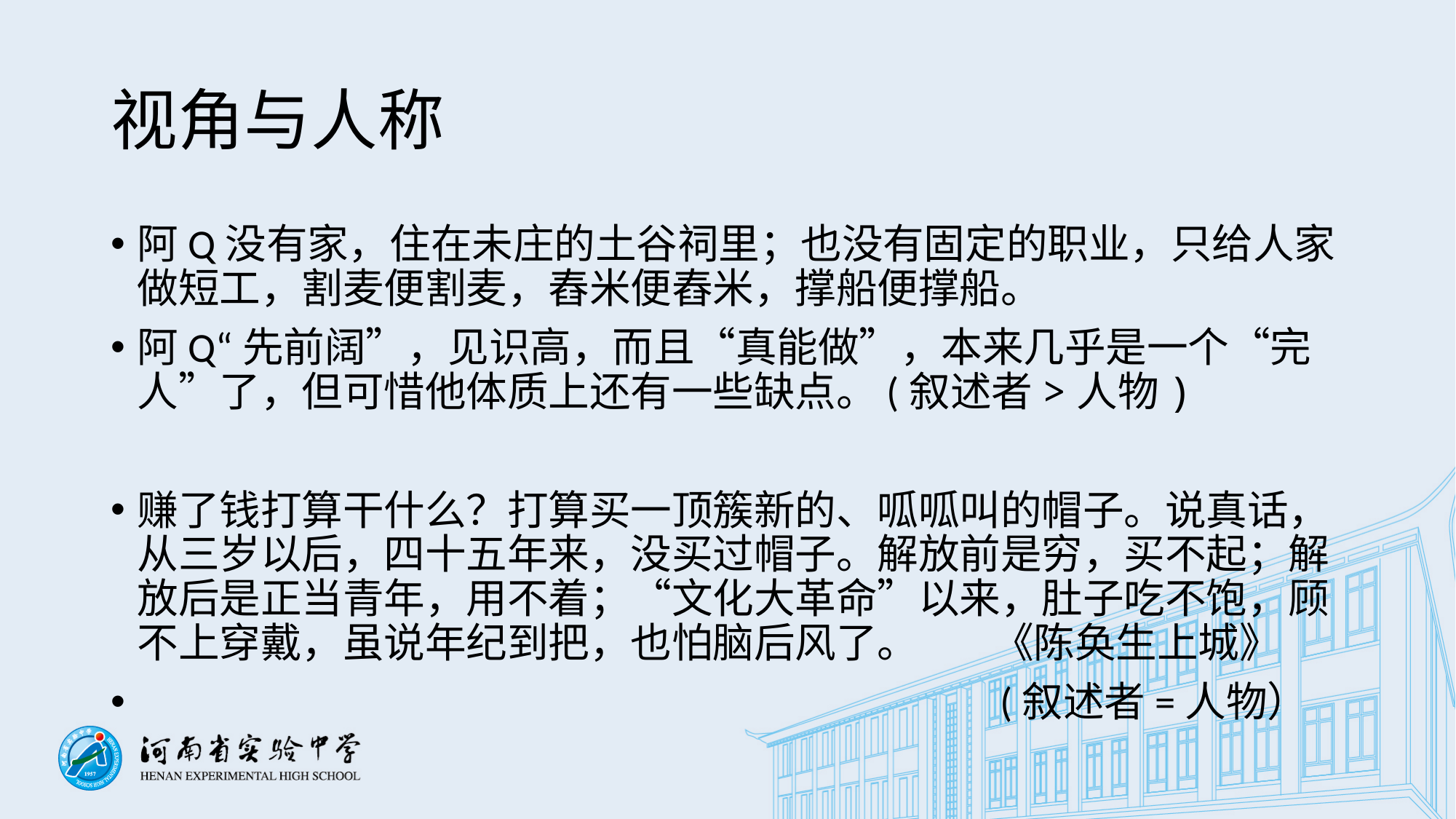

# 视角与人称
阿Q没有家，住在未庄的土谷祠里；也没有固定的职业，只给人家做短工，割麦便割麦，舂米便舂米，撑船便撑船。
阿Q“先前阔”，见识高，而且“真能做”，本来几乎是一个“完人”了，但可惜他体质上还有一些缺点。(叙述者>人物)

赚了钱打算干什么？打算买一顶簇新的、呱呱叫的帽子。说真话，从三岁以后，四十五年来，没买过帽子。解放前是穷，买不起；解放后是正当青年，用不着；“文化大革命”以来，肚子吃不饱，顾不上穿戴，虽说年纪到把，也怕脑后风了。        《陈奂生上城》
                                                                                             (叙述者=人物）